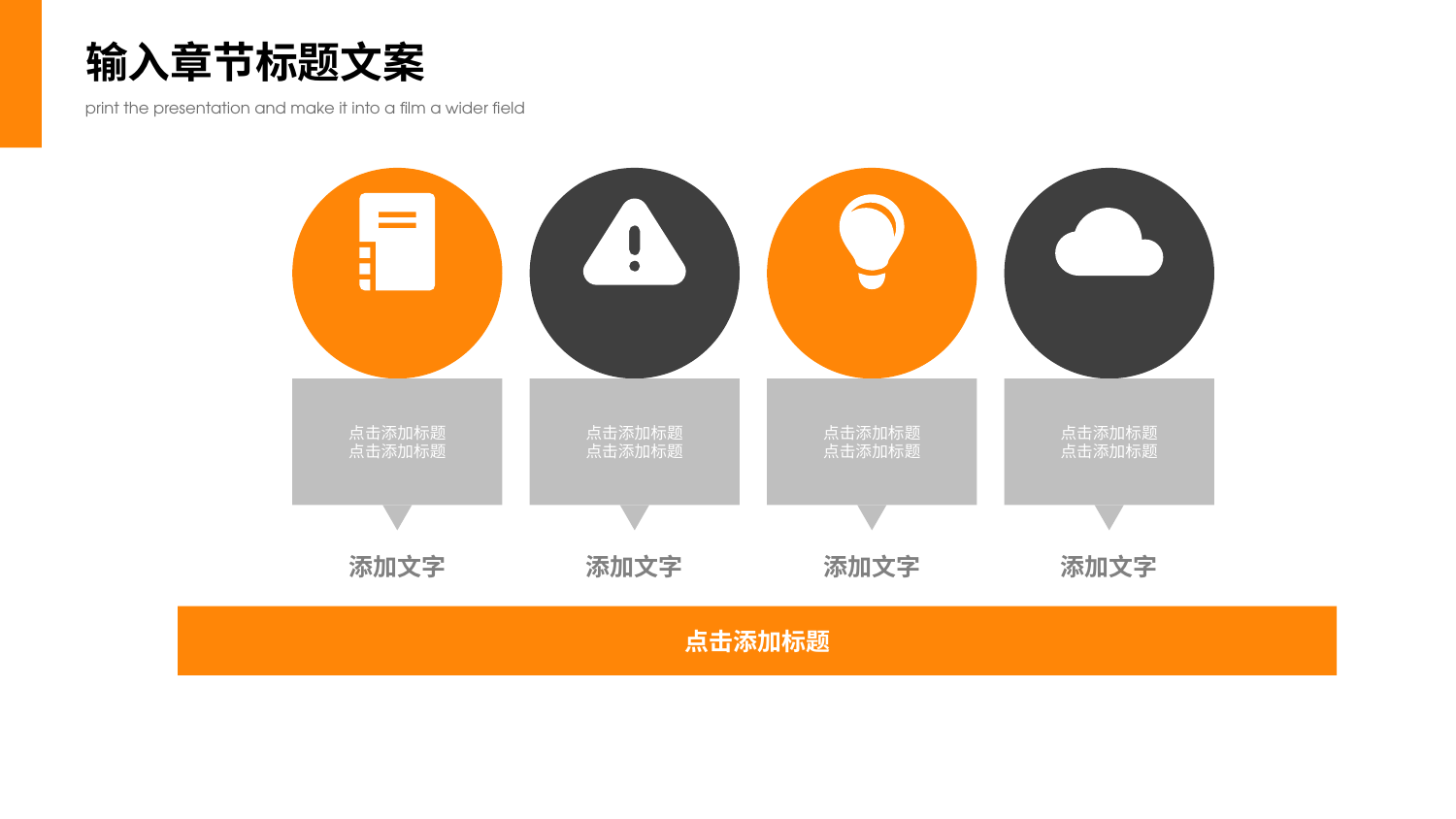

输入章节标题文案
print the presentation and make it into a film a wider field

点击添加标题
点击添加标题
点击添加标题
点击添加标题
点击添加标题
点击添加标题
点击添加标题
点击添加标题

添加文字
添加文字
添加文字
添加文字
点击添加标题